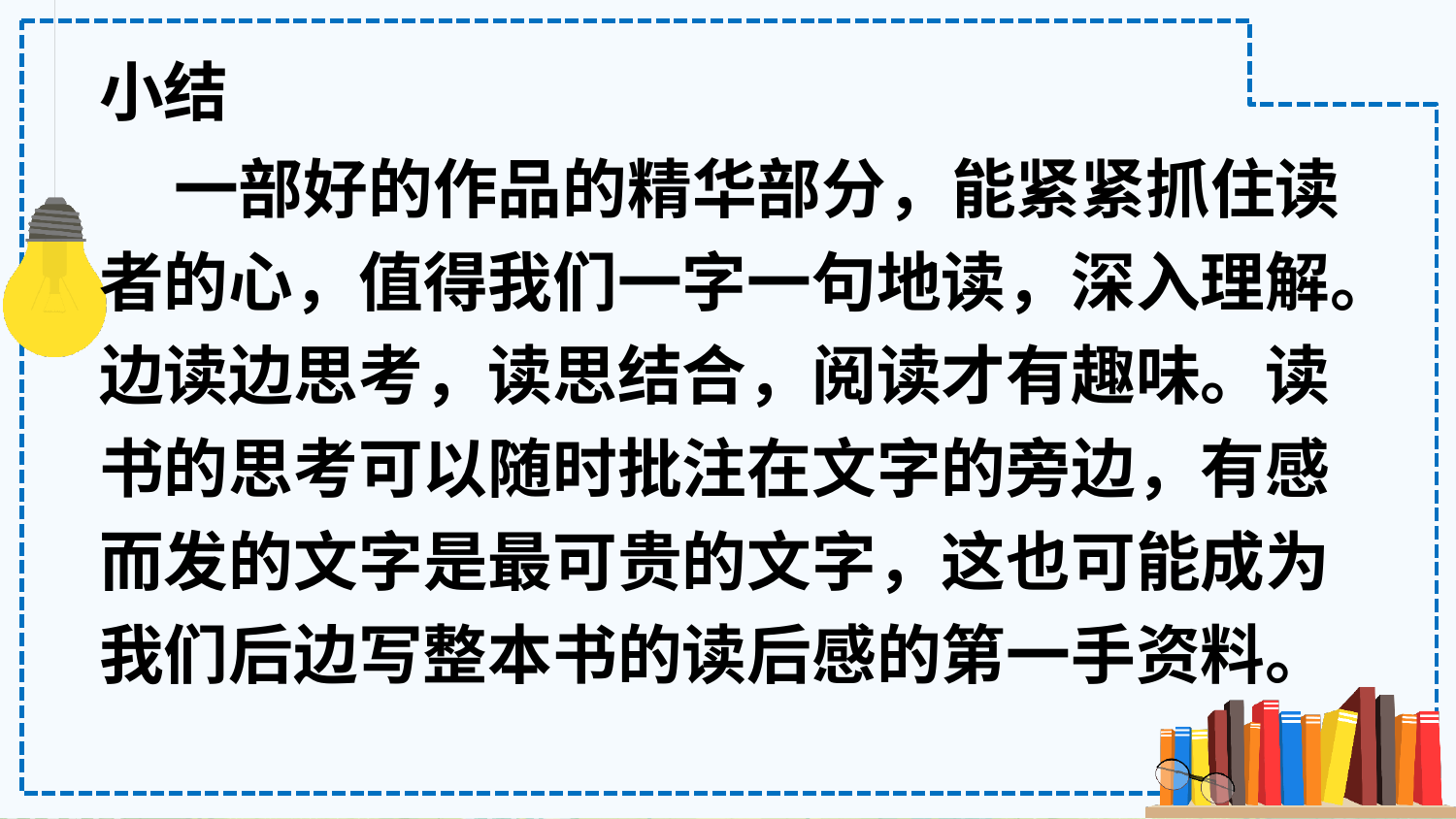

小结
    一部好的作品的精华部分，能紧紧抓住读者的心，值得我们一字一句地读，深入理解。边读边思考，读思结合，阅读才有趣味。读书的思考可以随时批注在文字的旁边，有感而发的文字是最可贵的文字，这也可能成为我们后边写整本书的读后感的第一手资料。